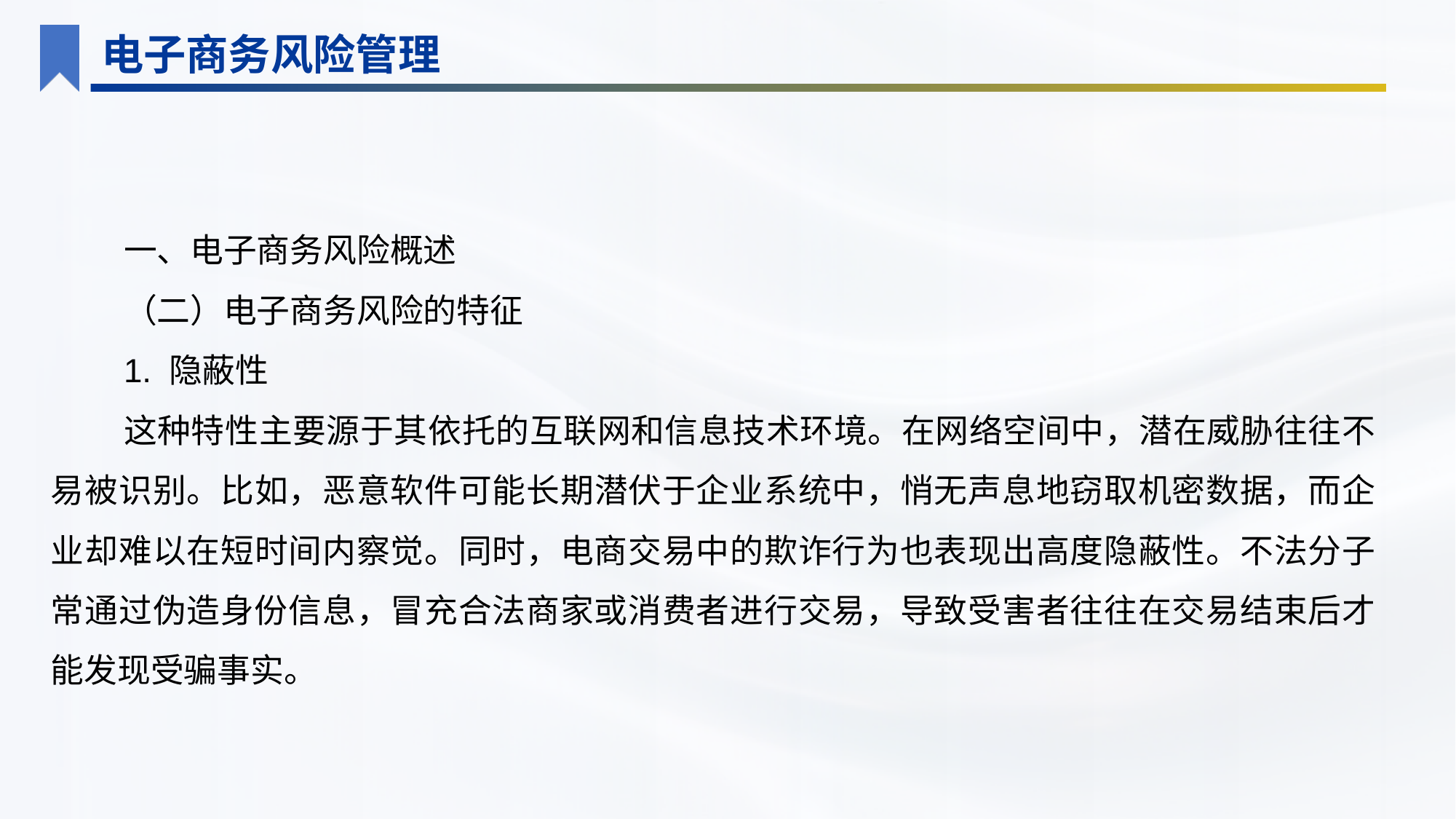

电子商务风险管理
一、电子商务风险概述
（二）电子商务风险的特征
1. 隐蔽性
这种特性主要源于其依托的互联网和信息技术环境。在网络空间中，潜在威胁往往不易被识别。比如，恶意软件可能长期潜伏于企业系统中，悄无声息地窃取机密数据，而企业却难以在短时间内察觉。同时，电商交易中的欺诈行为也表现出高度隐蔽性。不法分子常通过伪造身份信息，冒充合法商家或消费者进行交易，导致受害者往往在交易结束后才能发现受骗事实。